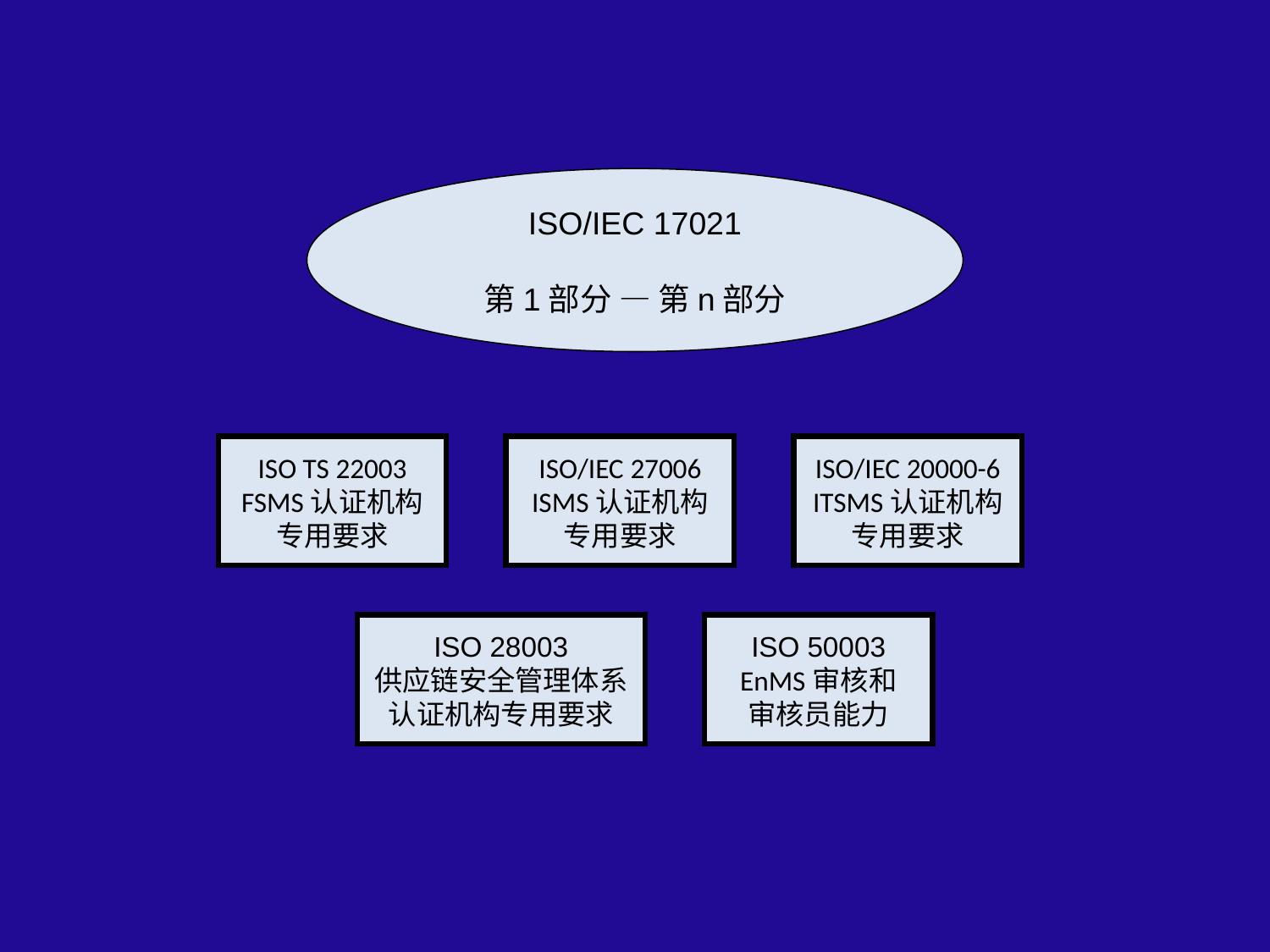

ISO/IEC 17021

第1部分 — 第n部分
ISO TS 22003
FSMS认证机构
专用要求
ISO/IEC 27006
ISMS认证机构
专用要求
ISO/IEC 20000-6
ITSMS认证机构
专用要求
ISO 28003
供应链安全管理体系
认证机构专用要求
ISO 50003
EnMS审核和
审核员能力